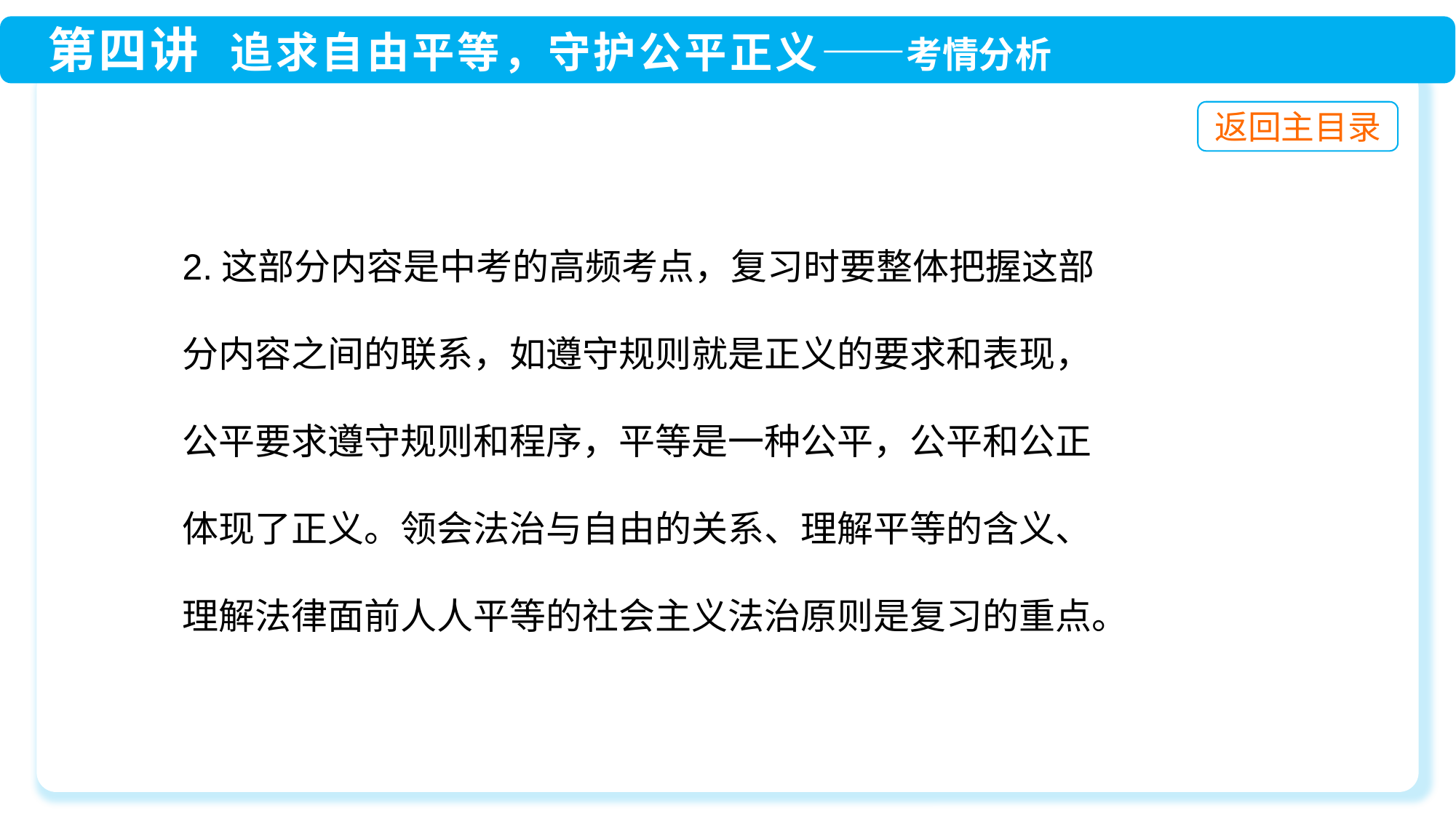

2.这部分内容是中考的高频考点，复习时要整体把握这部分内容之间的联系，如遵守规则就是正义的要求和表现，公平要求遵守规则和程序，平等是一种公平，公平和公正体现了正义。领会法治与自由的关系、理解平等的含义、理解法律面前人人平等的社会主义法治原则是复习的重点。